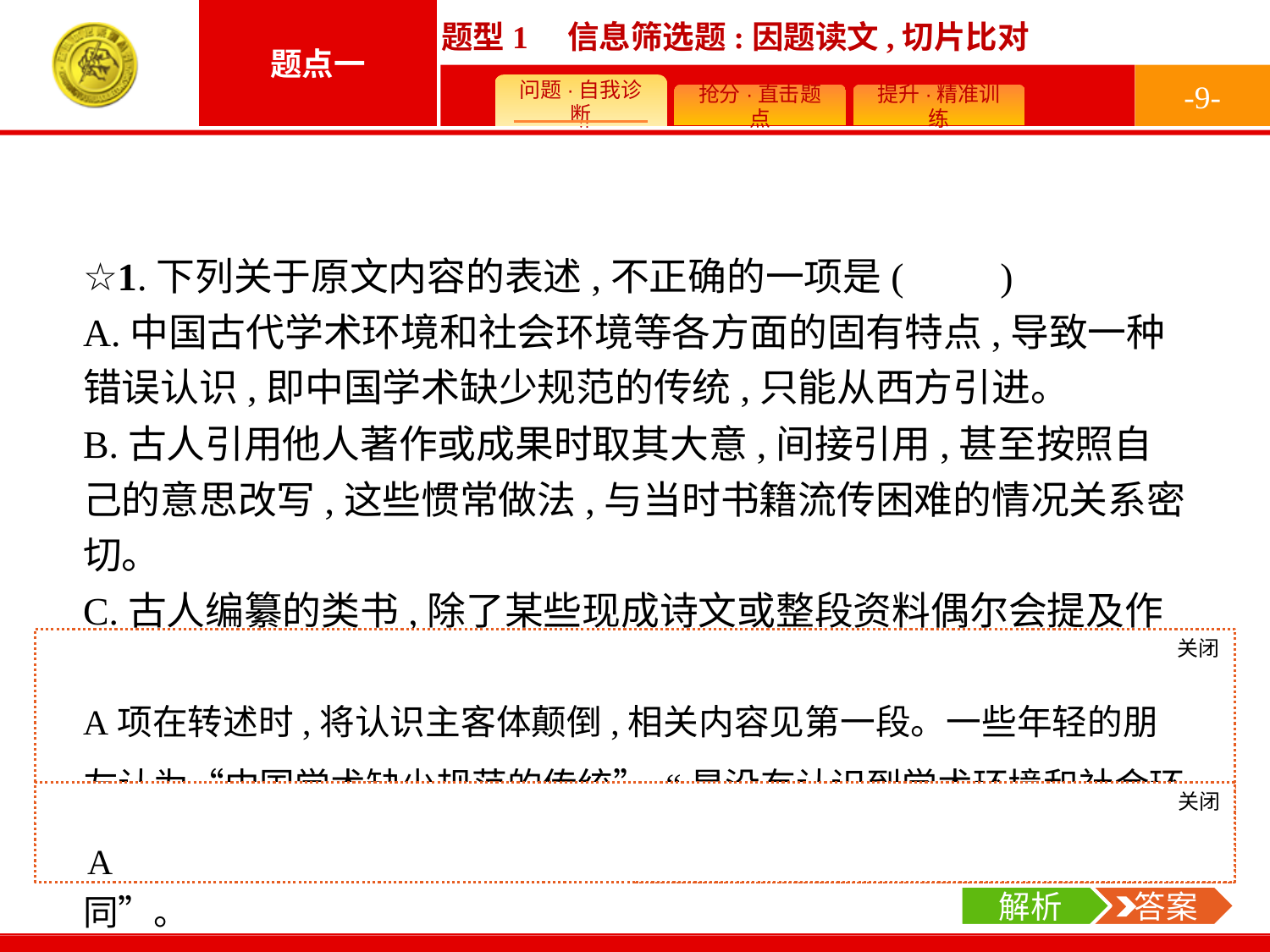

-9-
☆1.下列关于原文内容的表述,不正确的一项是(　　)
A.中国古代学术环境和社会环境等各方面的固有特点,导致一种错误认识,即中国学术缺少规范的传统,只能从西方引进。
B.古人引用他人著作或成果时取其大意,间接引用,甚至按照自己的意思改写,这些惯常做法,与当时书籍流传困难的情况关系密切。
C.古人编纂的类书,除了某些现成诗文或整段资料偶尔会提及作者或书名外,大多不注明资料来源和引文的出处。
D.古代类书的编纂是为了做学问或学习的方便,没有著作权和稿酬,只要编得质量高就会博得“嘉惠学林”的赞誉。

关闭
解析

A项在转述时,将认识主客体颠倒,相关内容见第一段。一些年轻的朋友认为“中国学术缺少规范的传统”,“是没有认识到学术环境和社会环境等各方面的差异,中国古代的学术规范与当今学术规范存在着很大不同”。
关闭

解析
  答案

A
解析
  答案